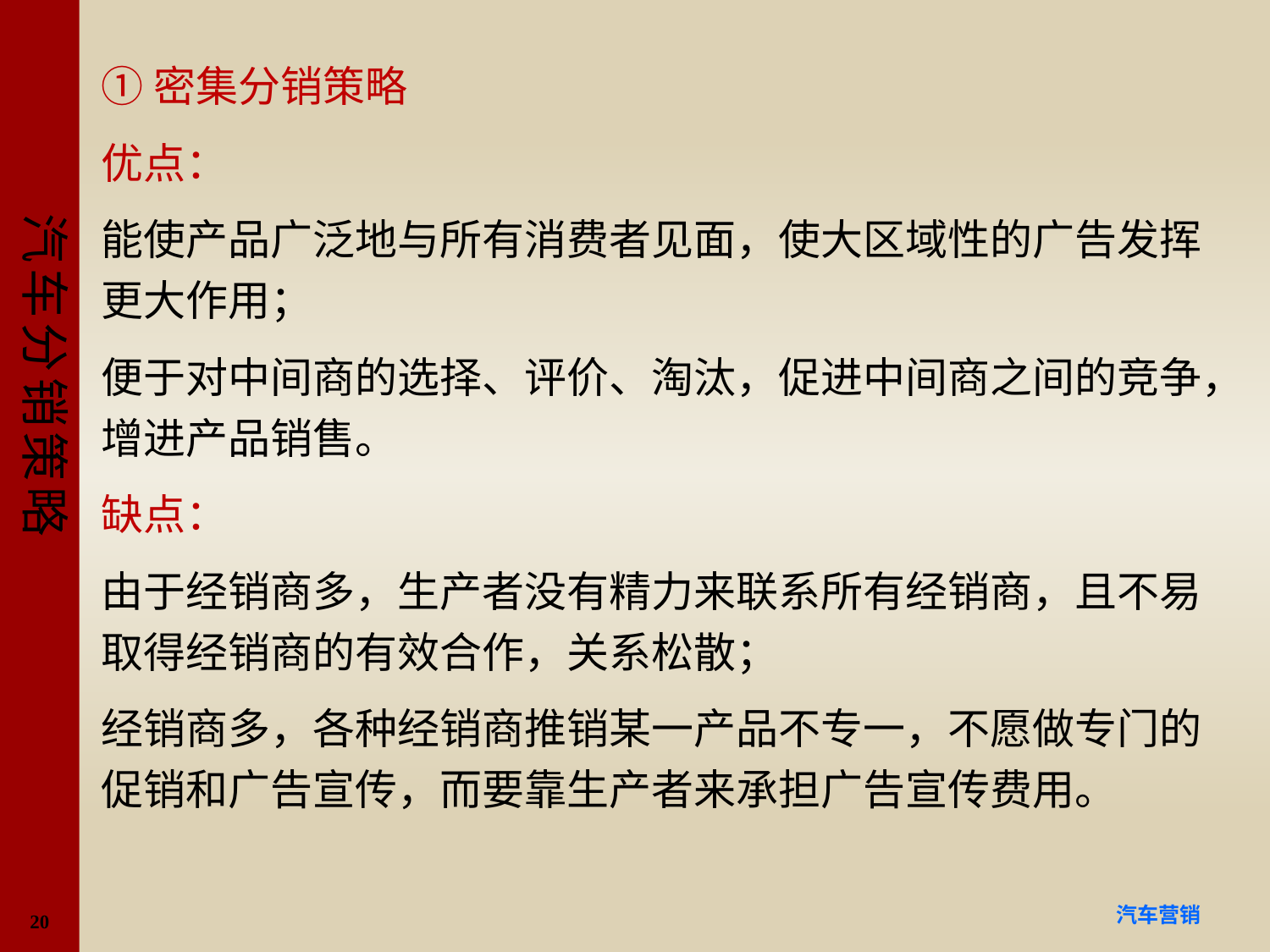

#
①密集分销策略
优点：
能使产品广泛地与所有消费者见面，使大区域性的广告发挥更大作用；
便于对中间商的选择、评价、淘汰，促进中间商之间的竞争，增进产品销售。
缺点：
由于经销商多，生产者没有精力来联系所有经销商，且不易取得经销商的有效合作，关系松散；
经销商多，各种经销商推销某一产品不专一，不愿做专门的促销和广告宣传，而要靠生产者来承担广告宣传费用。

20